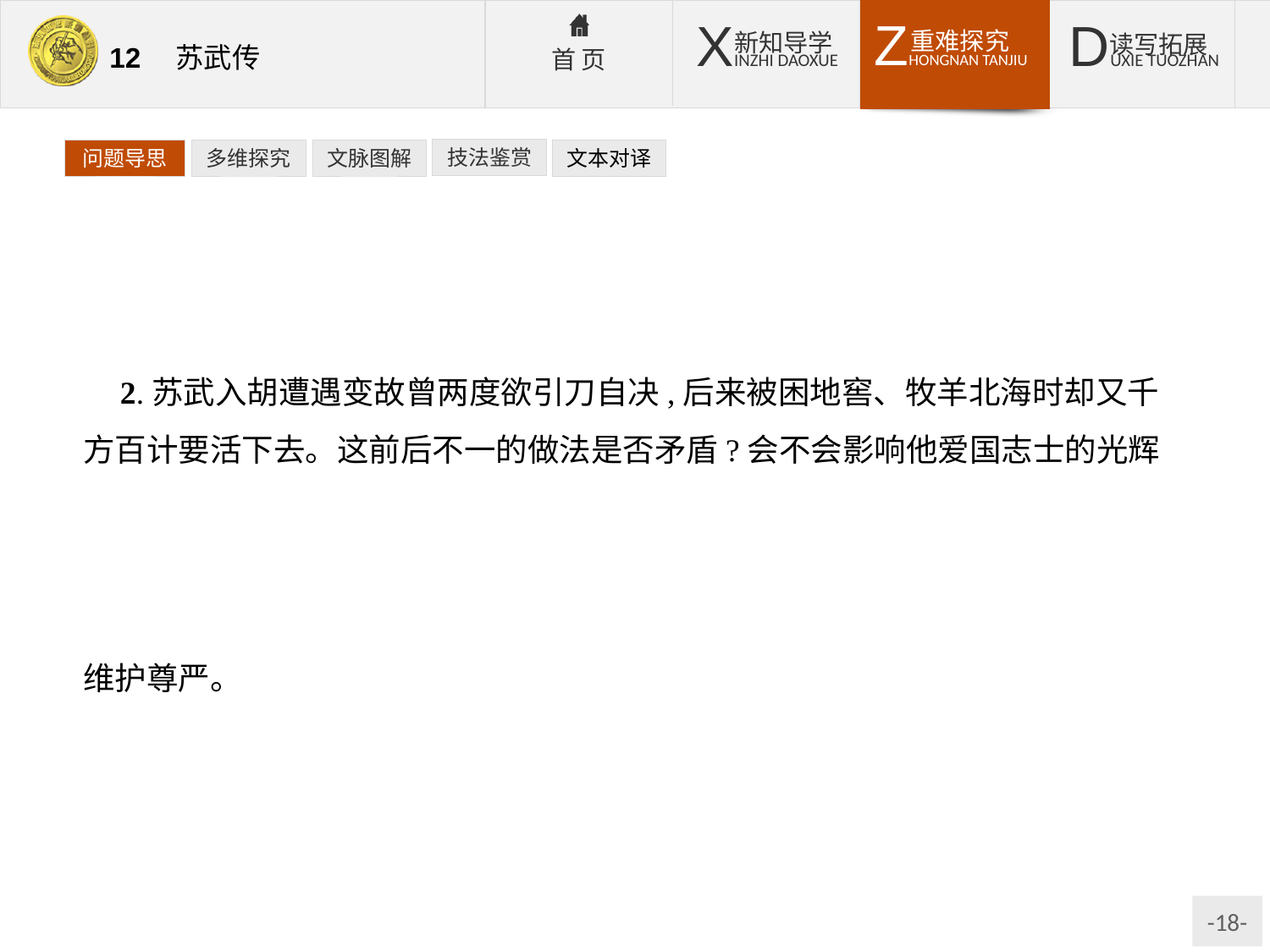

技法鉴赏
文本对译
问题导思
多维探究
文脉图解
2.苏武入胡遭遇变故曾两度欲引刀自决,后来被困地窖、牧羊北海时却又千方百计要活下去。这前后不一的做法是否矛盾?会不会影响他爱国志士的光辉形象?
提示:不矛盾,也不会影响苏武的形象。引刀自绝是表示坚决不投降的决心,维护尊严;坚强地活下去是打消匈奴摧毁其肉体、征服其意志的念头,同样是在维护尊严。